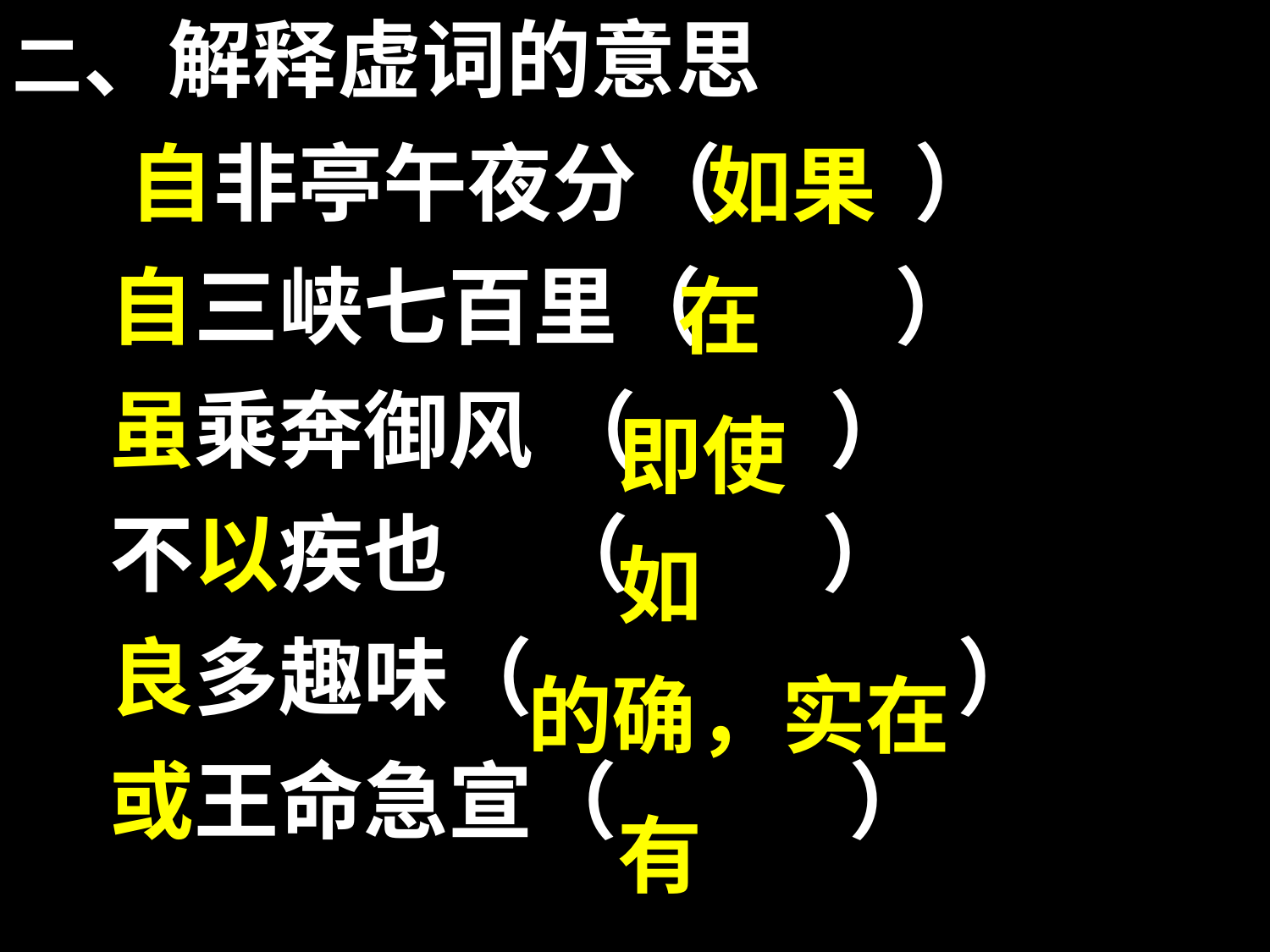

二、解释虚词的意思
     自非亭午夜分（          ）
    自三峡七百里（          ）
    虽乘奔御风 （          ）
    不以疾也     （          ）
    良多趣味（                      ）
    或王命急宣（            ）

如果

在
即使

如
的确，实在
有